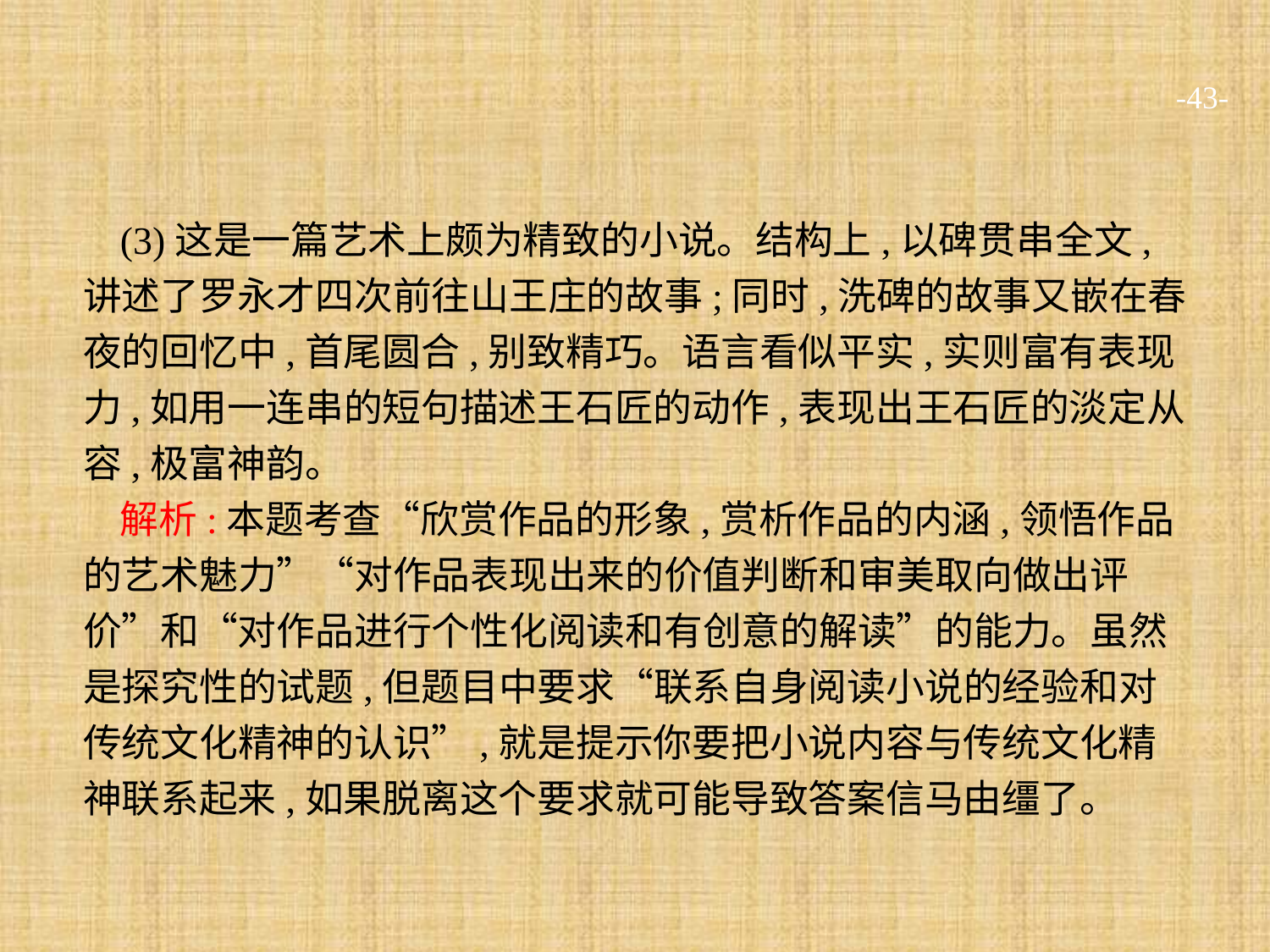

-43-
(3)这是一篇艺术上颇为精致的小说。结构上,以碑贯串全文,讲述了罗永才四次前往山王庄的故事;同时,洗碑的故事又嵌在春夜的回忆中,首尾圆合,别致精巧。语言看似平实,实则富有表现力,如用一连串的短句描述王石匠的动作,表现出王石匠的淡定从容,极富神韵。
解析:本题考查“欣赏作品的形象,赏析作品的内涵,领悟作品的艺术魅力”“对作品表现出来的价值判断和审美取向做出评价”和“对作品进行个性化阅读和有创意的解读”的能力。虽然是探究性的试题,但题目中要求“联系自身阅读小说的经验和对传统文化精神的认识”,就是提示你要把小说内容与传统文化精神联系起来,如果脱离这个要求就可能导致答案信马由缰了。